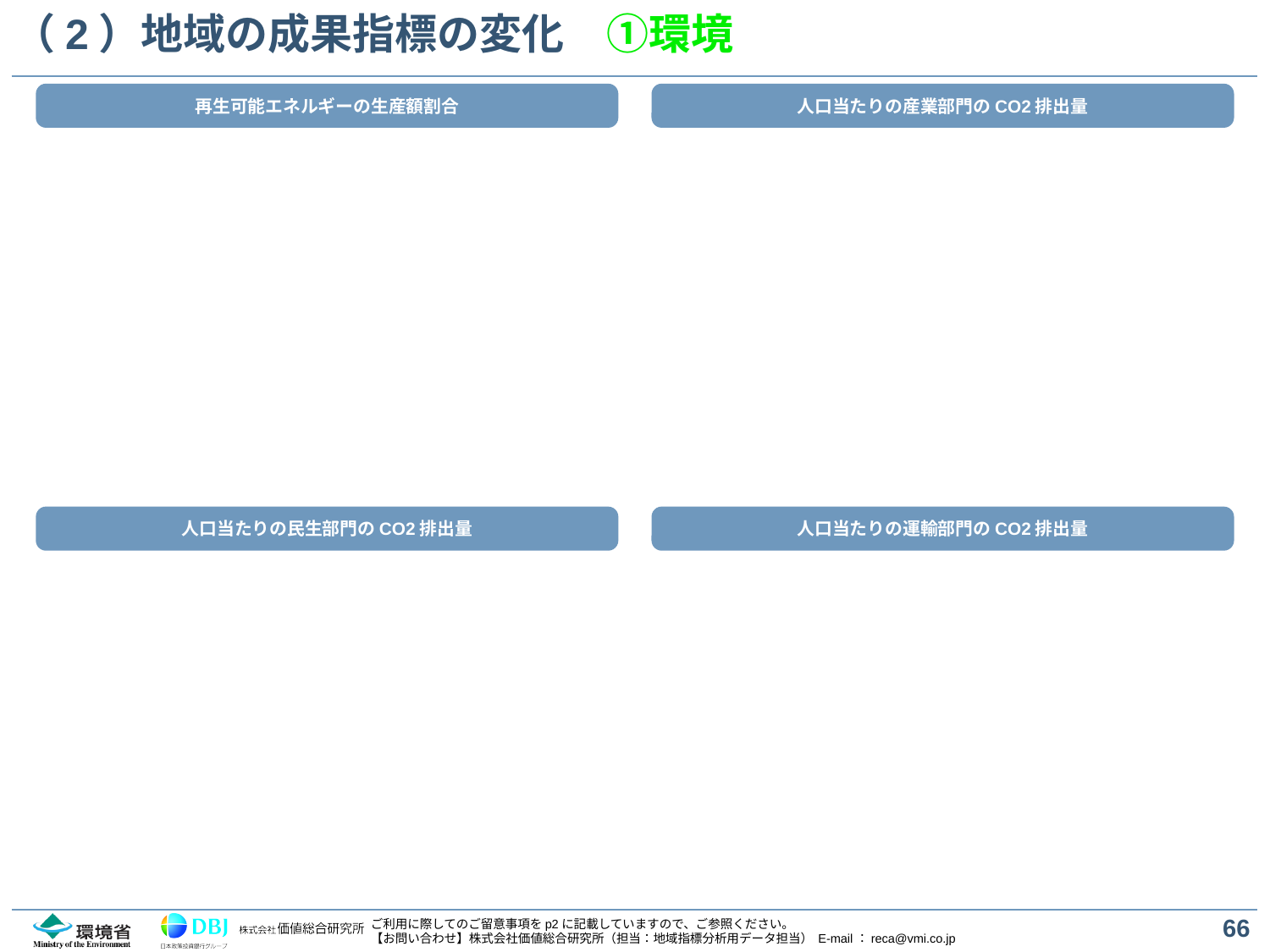

# （2）地域の成果指標の変化　①環境
再生可能エネルギーの生産額割合
人口当たりの産業部門のCO2排出量
人口当たりの民生部門のCO2排出量
人口当たりの運輸部門のCO2排出量
66